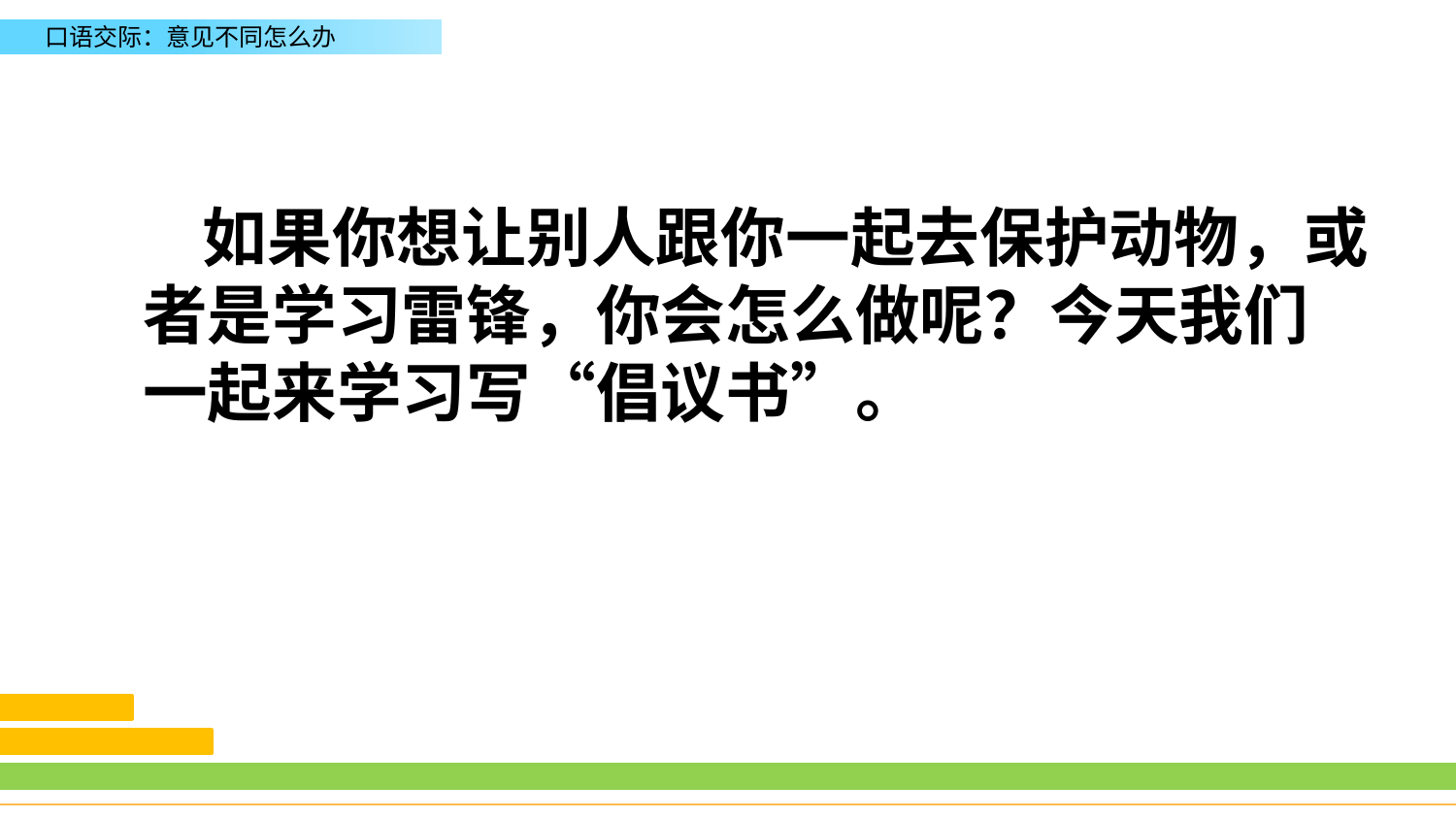

如果你想让别人跟你一起去保护动物，或者是学习雷锋，你会怎么做呢？今天我们一起来学习写“倡议书”。